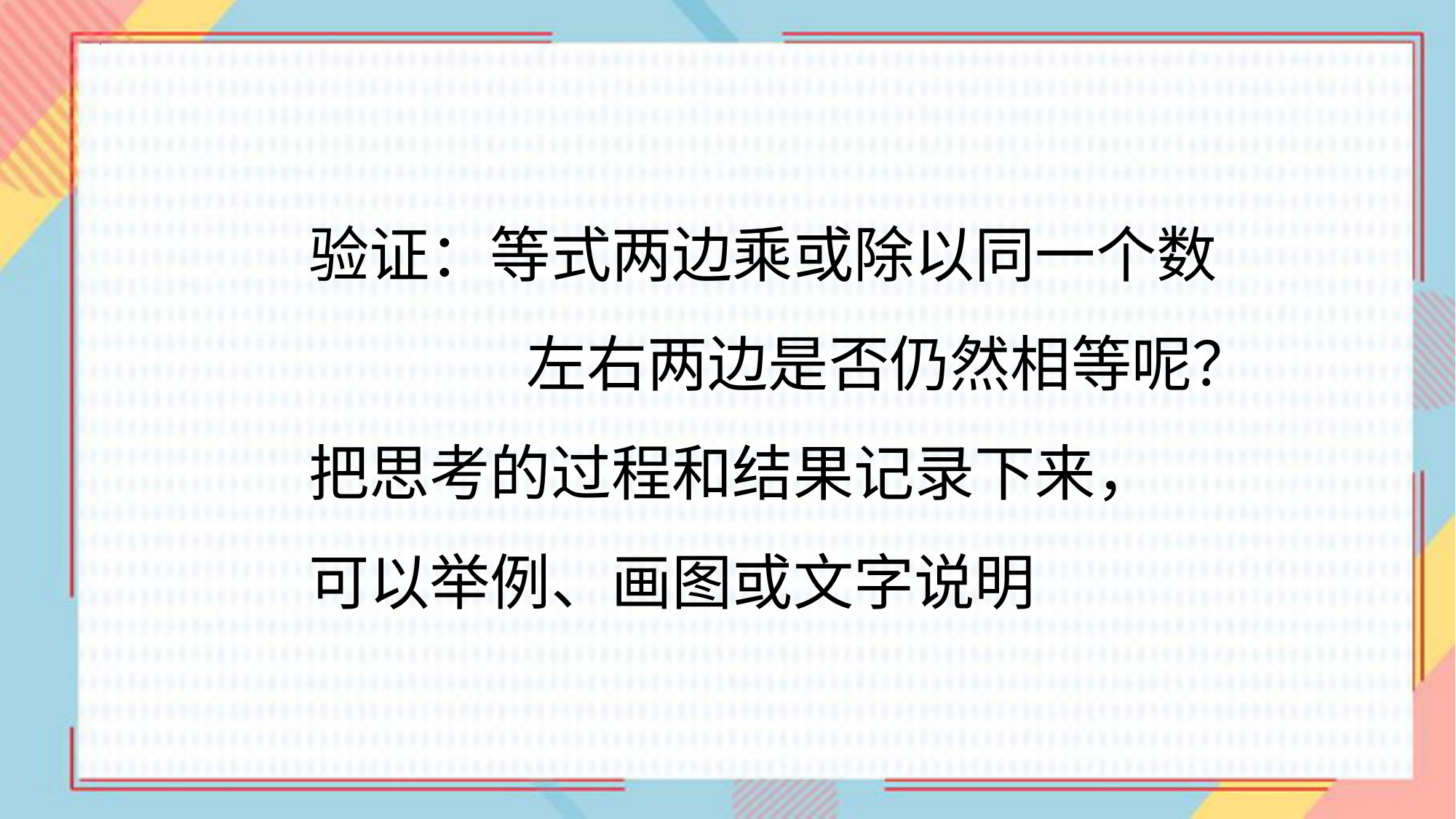

验证：等式两边乘或除以同一个数
            左右两边是否仍然相等呢？
把思考的过程和结果记录下来，
可以举例、画图或文字说明